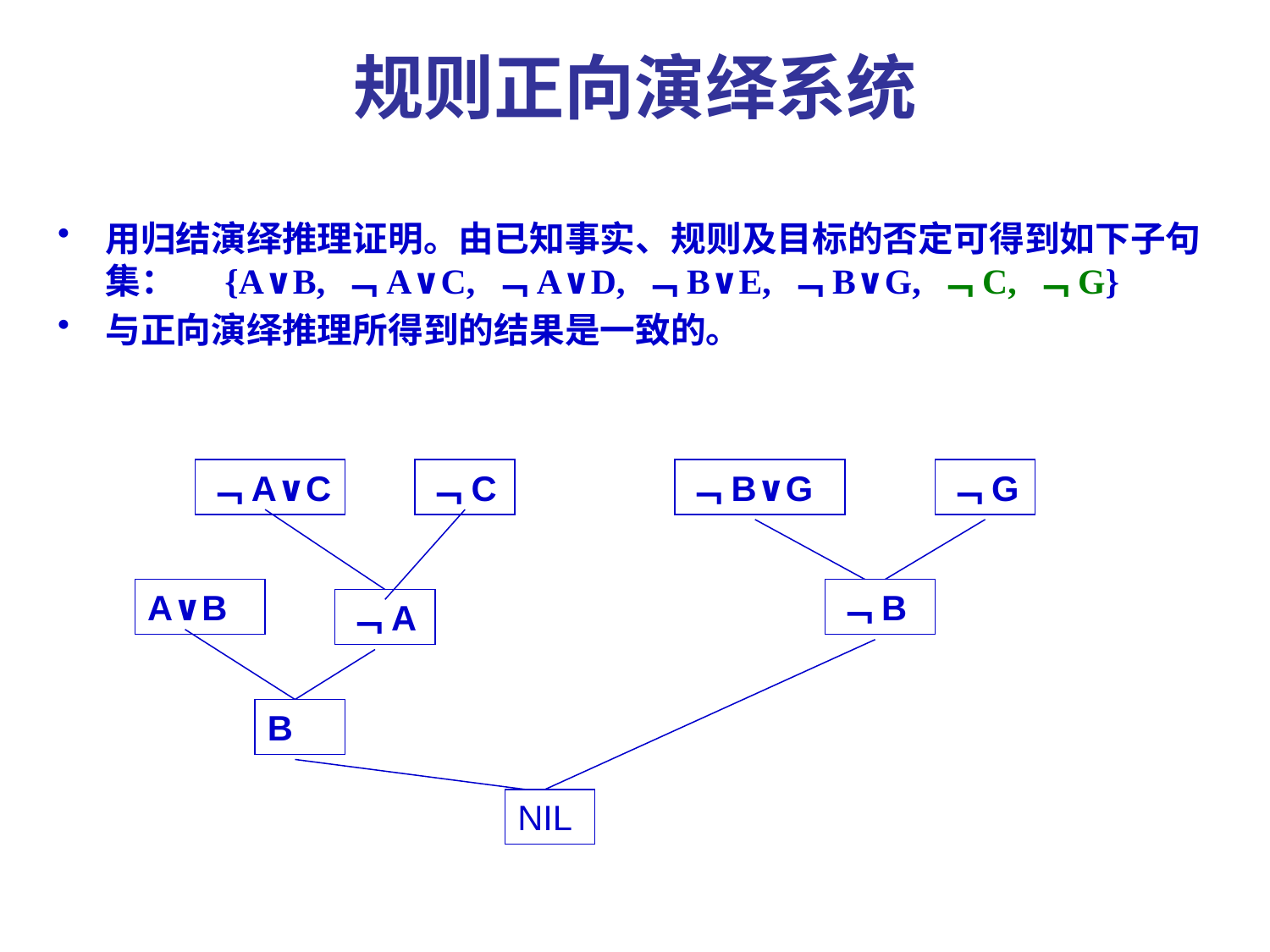

# 规则正向演绎系统
用归结演绎推理证明。由已知事实、规则及目标的否定可得到如下子句集：     {A∨B, ﹁A∨C, ﹁A∨D, ﹁B∨E, ﹁B∨G, ﹁C, ﹁G}
与正向演绎推理所得到的结果是一致的。
﹁A∨C
﹁C
﹁B∨G
﹁G

A∨B
﹁B
﹁A

B

NIL